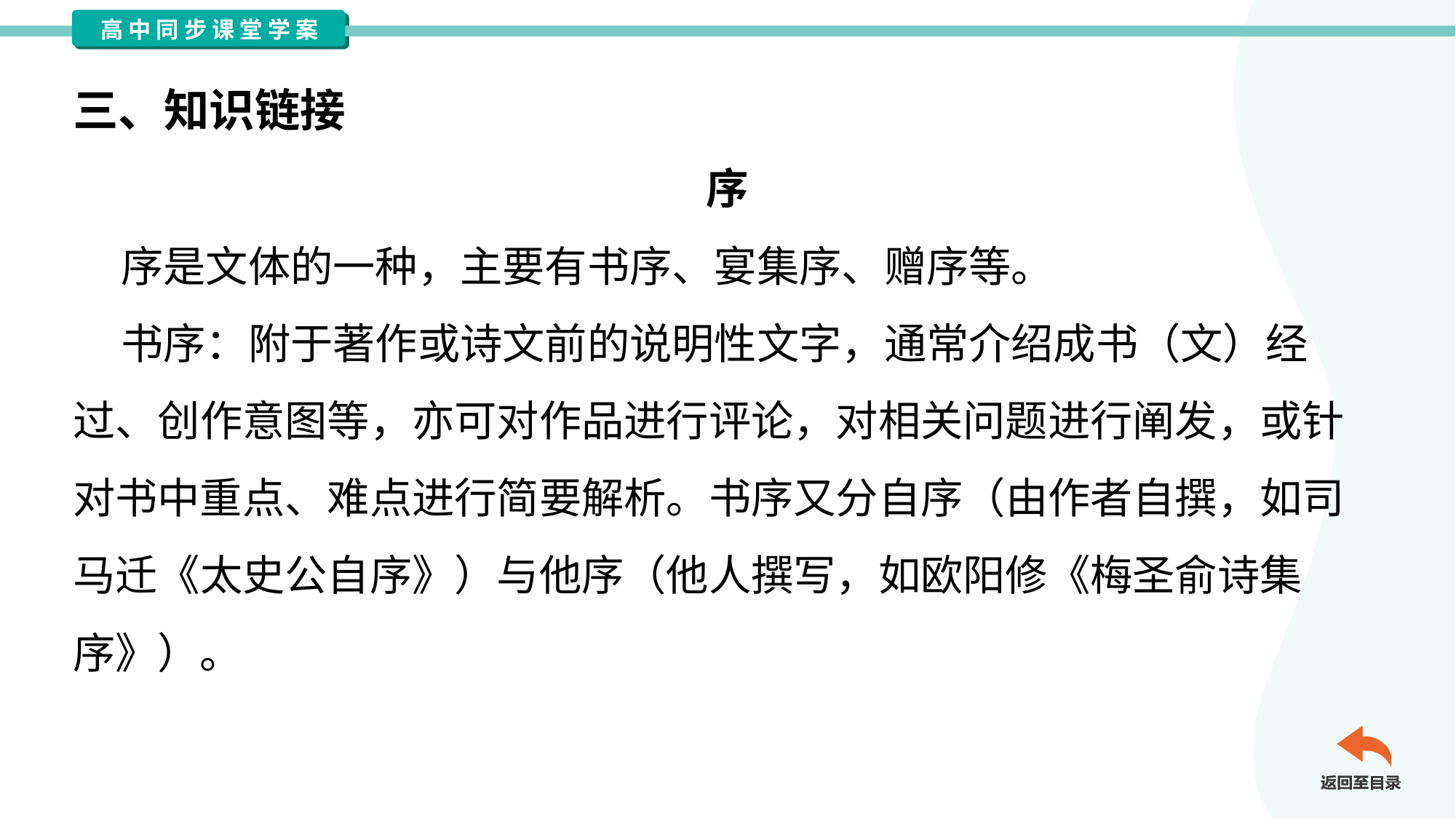

三、知识链接
序
    序是文体的一种，主要有书序、宴集序、赠序等。
    书序：附于著作或诗文前的说明性文字，通常介绍成书（文）经
过、创作意图等，亦可对作品进行评论，对相关问题进行阐发，或针
对书中重点、难点进行简要解析。书序又分自序（由作者自撰，如司
马迁《太史公自序》）与他序（他人撰写，如欧阳修《梅圣俞诗集
序》）。